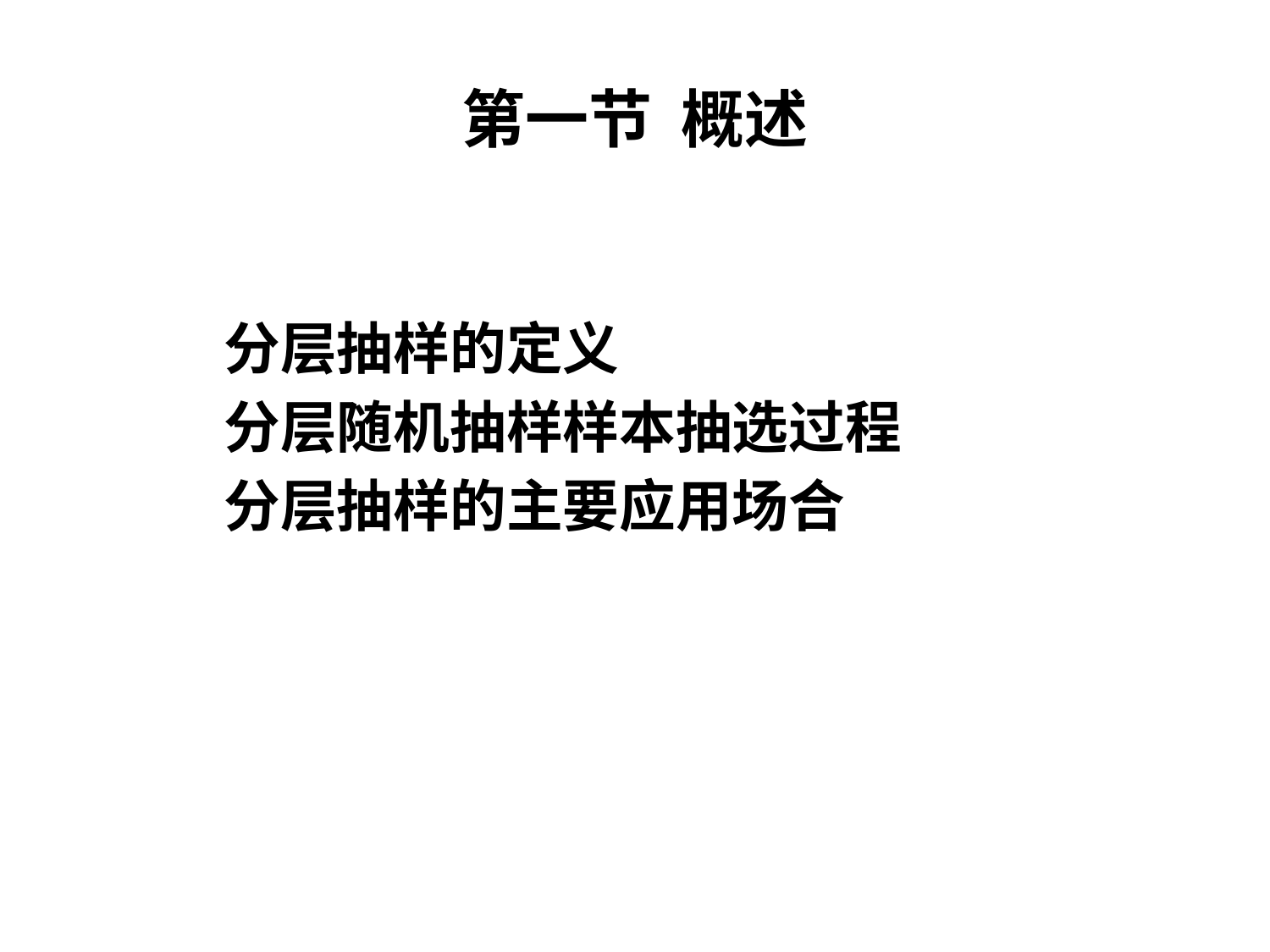

# 第一节  概述
分层抽样的定义
分层随机抽样样本抽选过程
分层抽样的主要应用场合